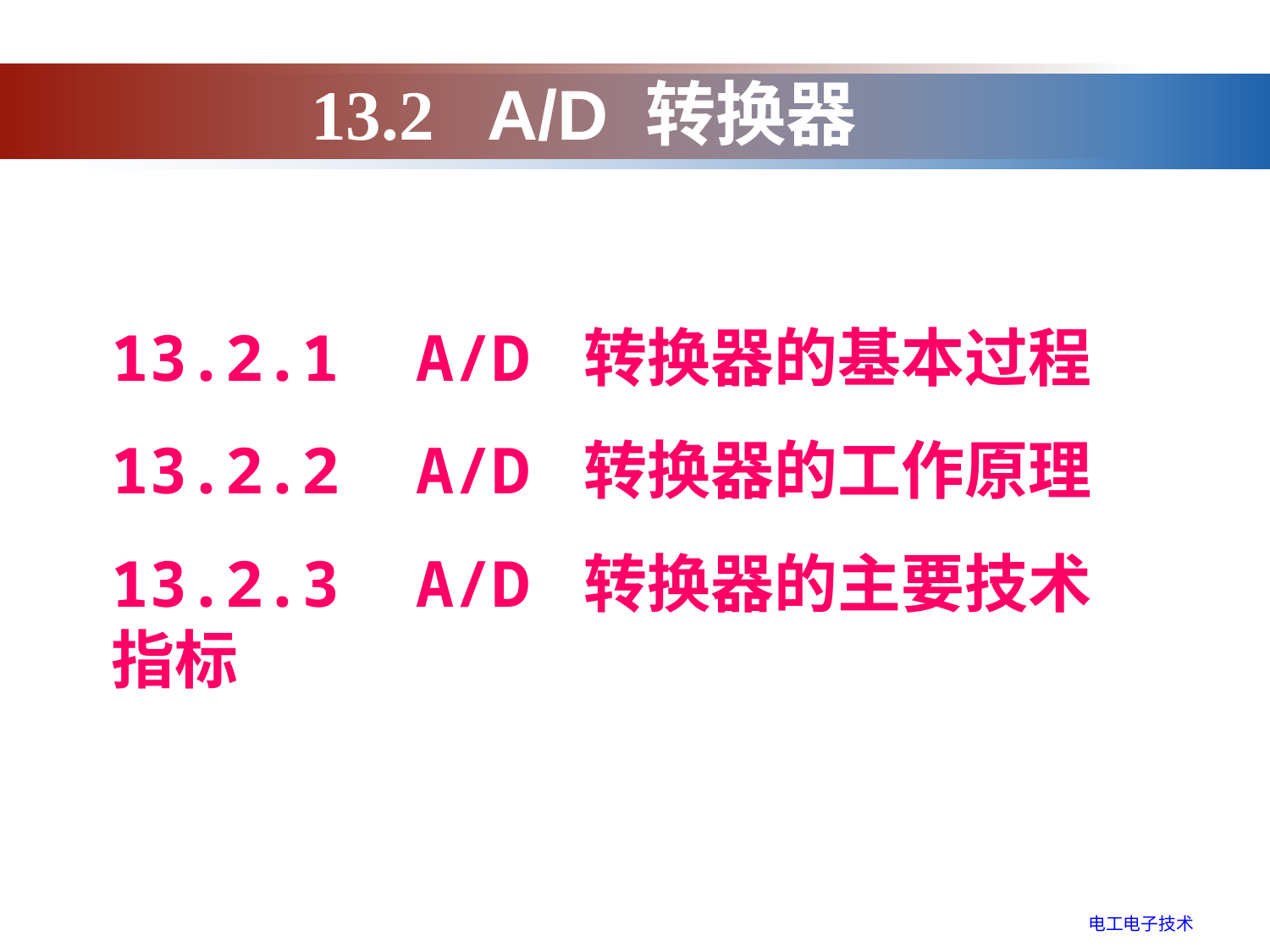

13.2   A/D 转换器
13.2.1  A/D 转换器的基本过程
13.2.2  A/D 转换器的工作原理
13.2.3  A/D 转换器的主要技术指标
电工电子技术